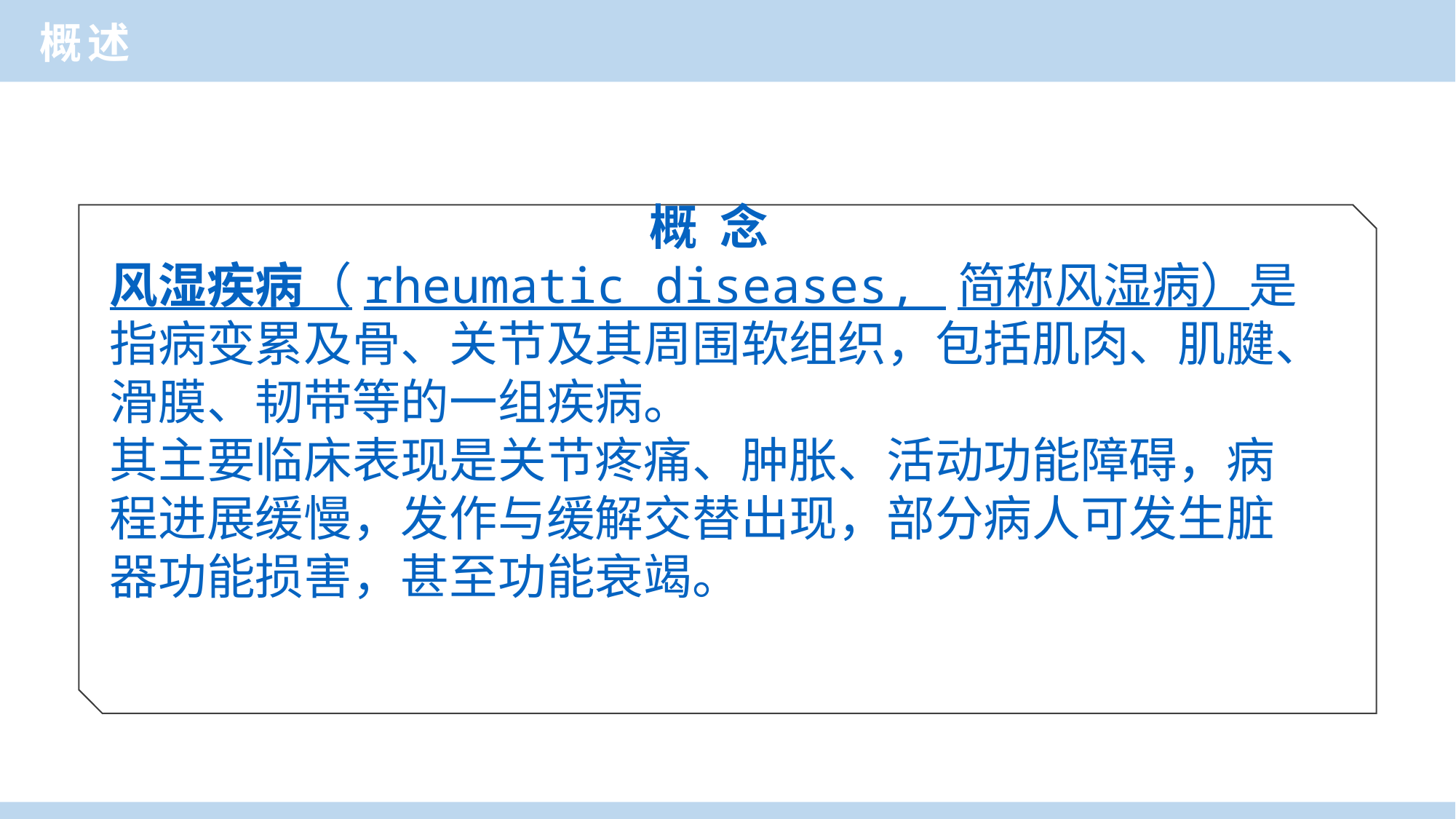

概述
概  念
风湿疾病（rheumatic diseases, 简称风湿病）是指病变累及骨、关节及其周围软组织，包括肌肉、肌腱、滑膜、韧带等的一组疾病。
其主要临床表现是关节疼痛、肿胀、活动功能障碍，病程进展缓慢，发作与缓解交替出现，部分病人可发生脏器功能损害，甚至功能衰竭。